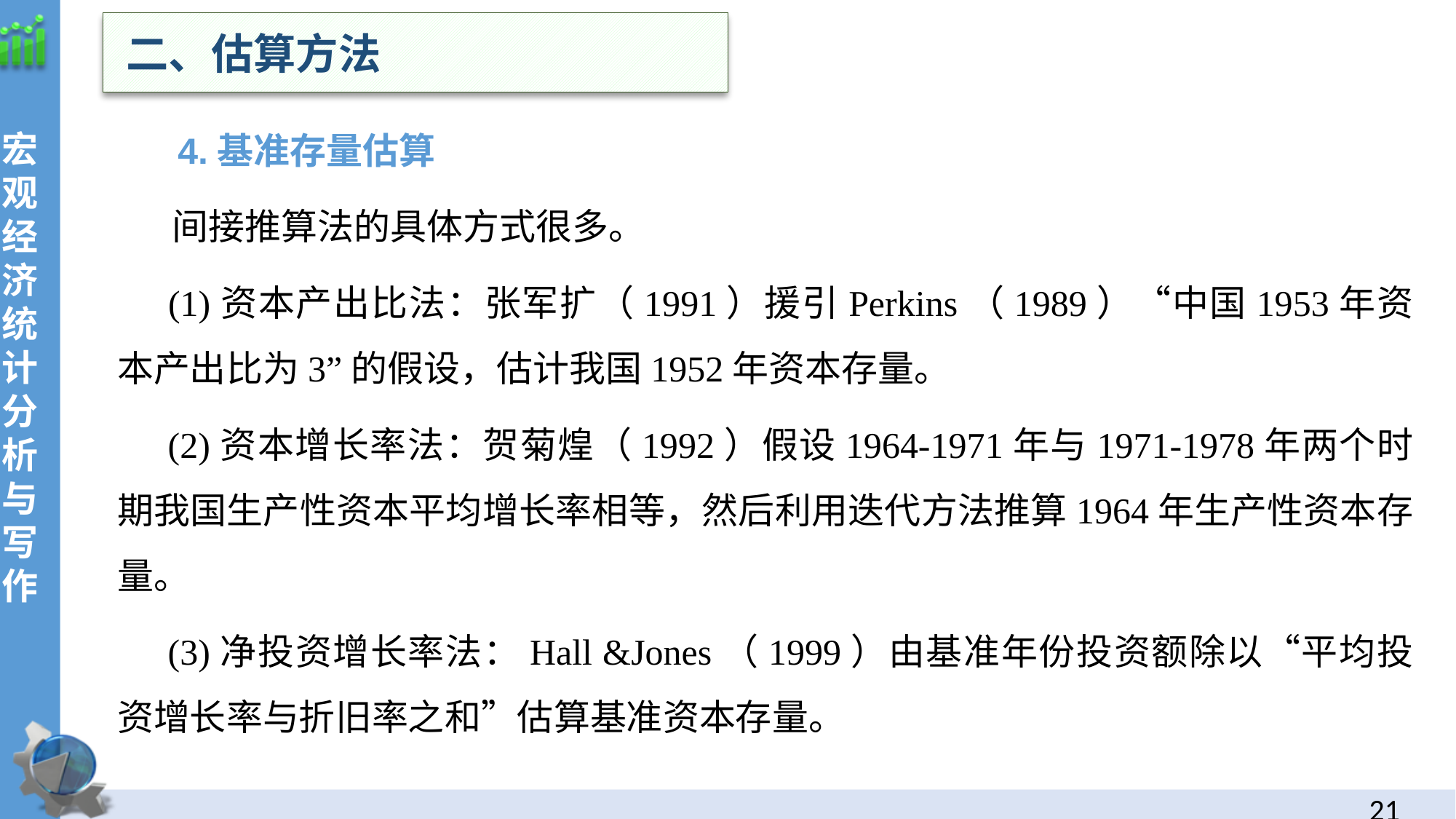

二、估算方法
宏观经济统计分析与写作
   4.基准存量估算
  间接推算法的具体方式很多。
  (1)资本产出比法：张军扩（1991）援引Perkins（1989）“中国1953年资本产出比为3”的假设，估计我国1952年资本存量。
  (2)资本增长率法：贺菊煌（1992）假设1964-1971年与1971-1978年两个时期我国生产性资本平均增长率相等，然后利用迭代方法推算1964年生产性资本存量。
  (3)净投资增长率法：Hall &Jones（1999）由基准年份投资额除以“平均投资增长率与折旧率之和”估算基准资本存量。

21